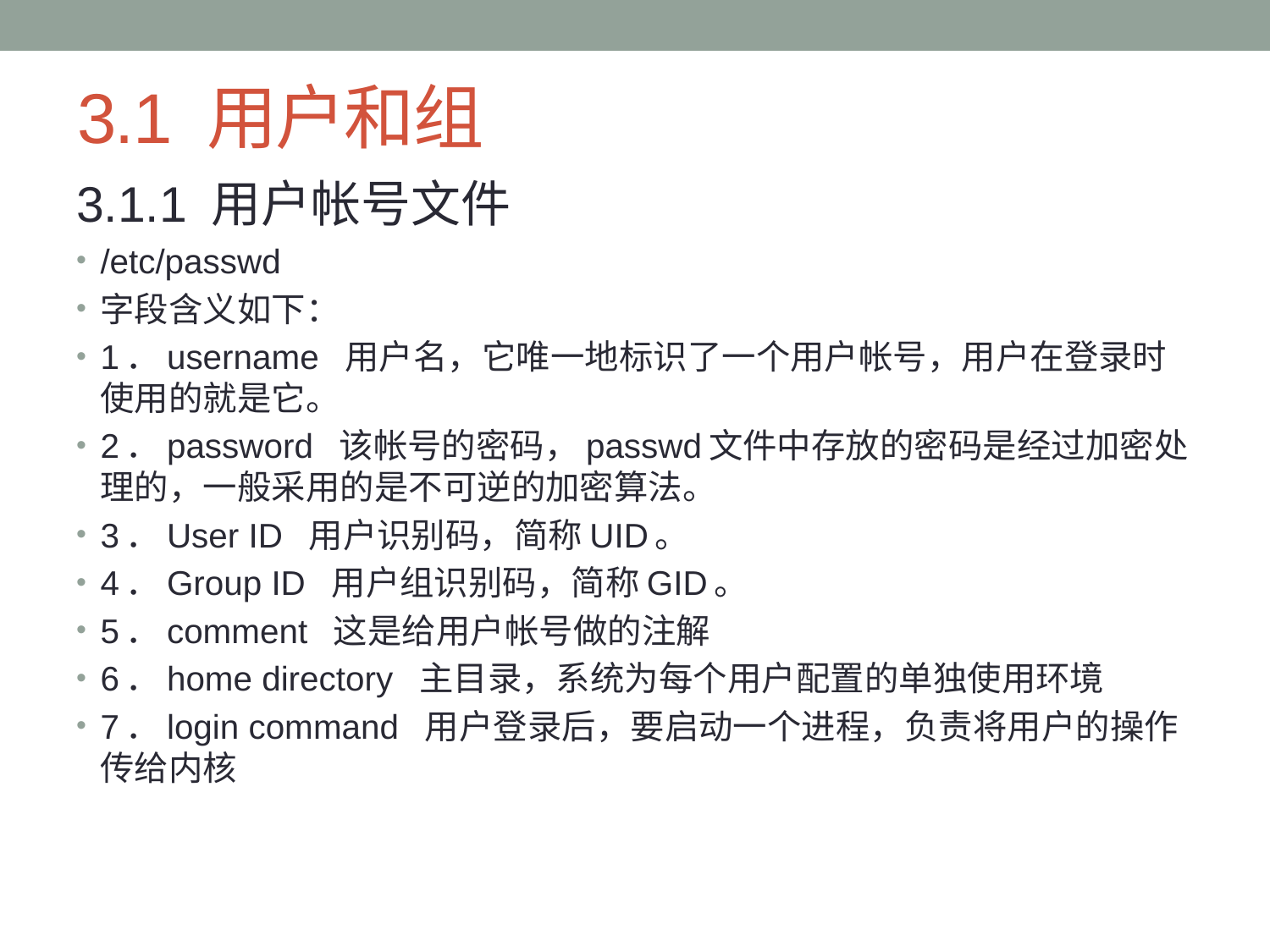

# 3.1 用户和组
3.1.1 用户帐号文件
/etc/passwd
字段含义如下：
1．username  用户名，它唯一地标识了一个用户帐号，用户在登录时使用的就是它。
2．password  该帐号的密码，passwd文件中存放的密码是经过加密处理的，一般采用的是不可逆的加密算法。
3．User ID  用户识别码，简称UID。
4．Group ID  用户组识别码，简称GID。
5．comment  这是给用户帐号做的注解
6．home directory  主目录，系统为每个用户配置的单独使用环境
7．login command  用户登录后，要启动一个进程，负责将用户的操作传给内核